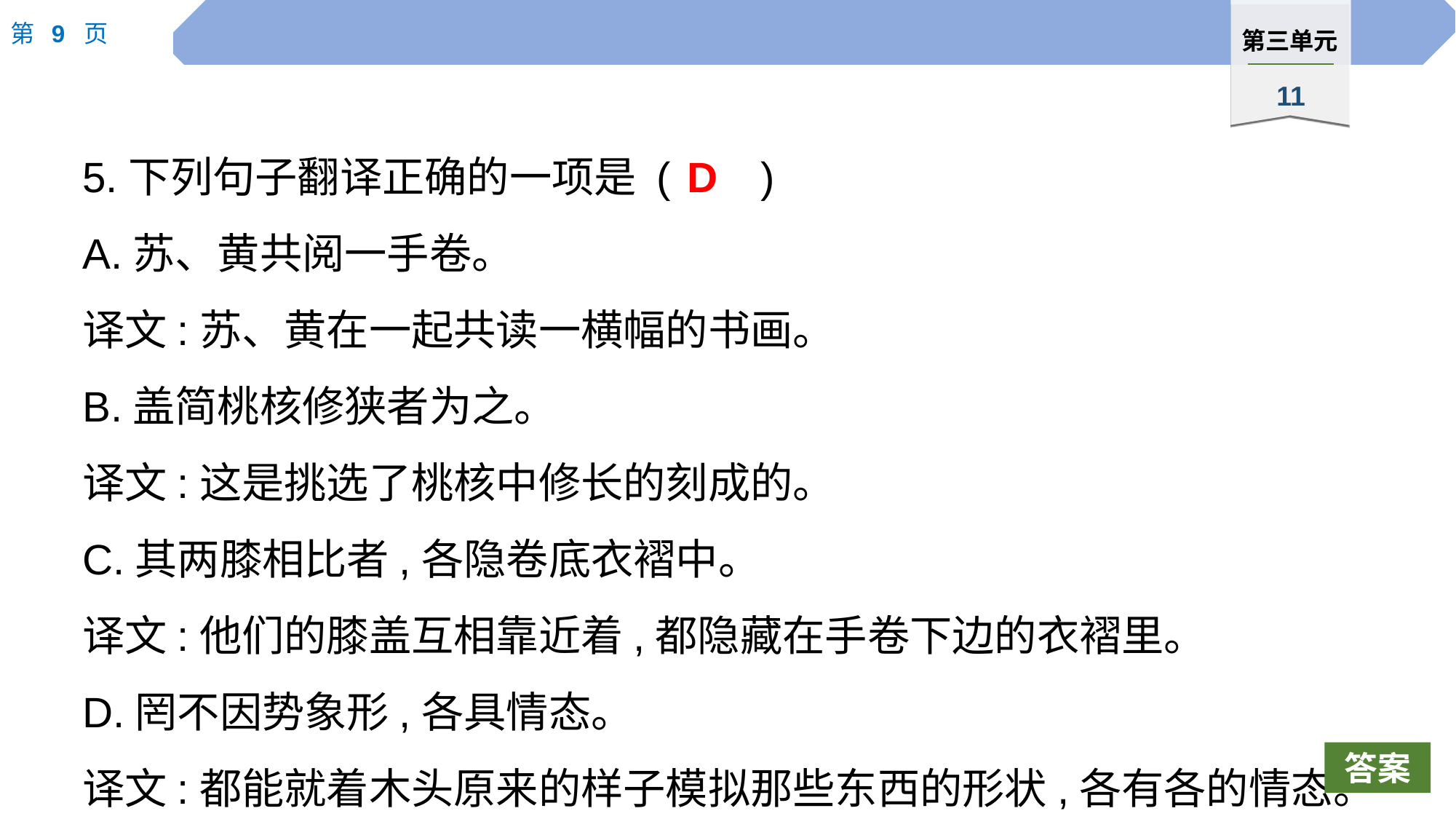

5.下列句子翻译正确的一项是 (	)
A.苏、黄共阅一手卷。
译文:苏、黄在一起共读一横幅的书画。
B.盖简桃核修狭者为之。
译文:这是挑选了桃核中修长的刻成的。
C.其两膝相比者,各隐卷底衣褶中。
译文:他们的膝盖互相靠近着,都隐藏在手卷下边的衣褶里。
D.罔不因势象形,各具情态。
译文:都能就着木头原来的样子模拟那些东西的形状,各有各的情态。

D
答案